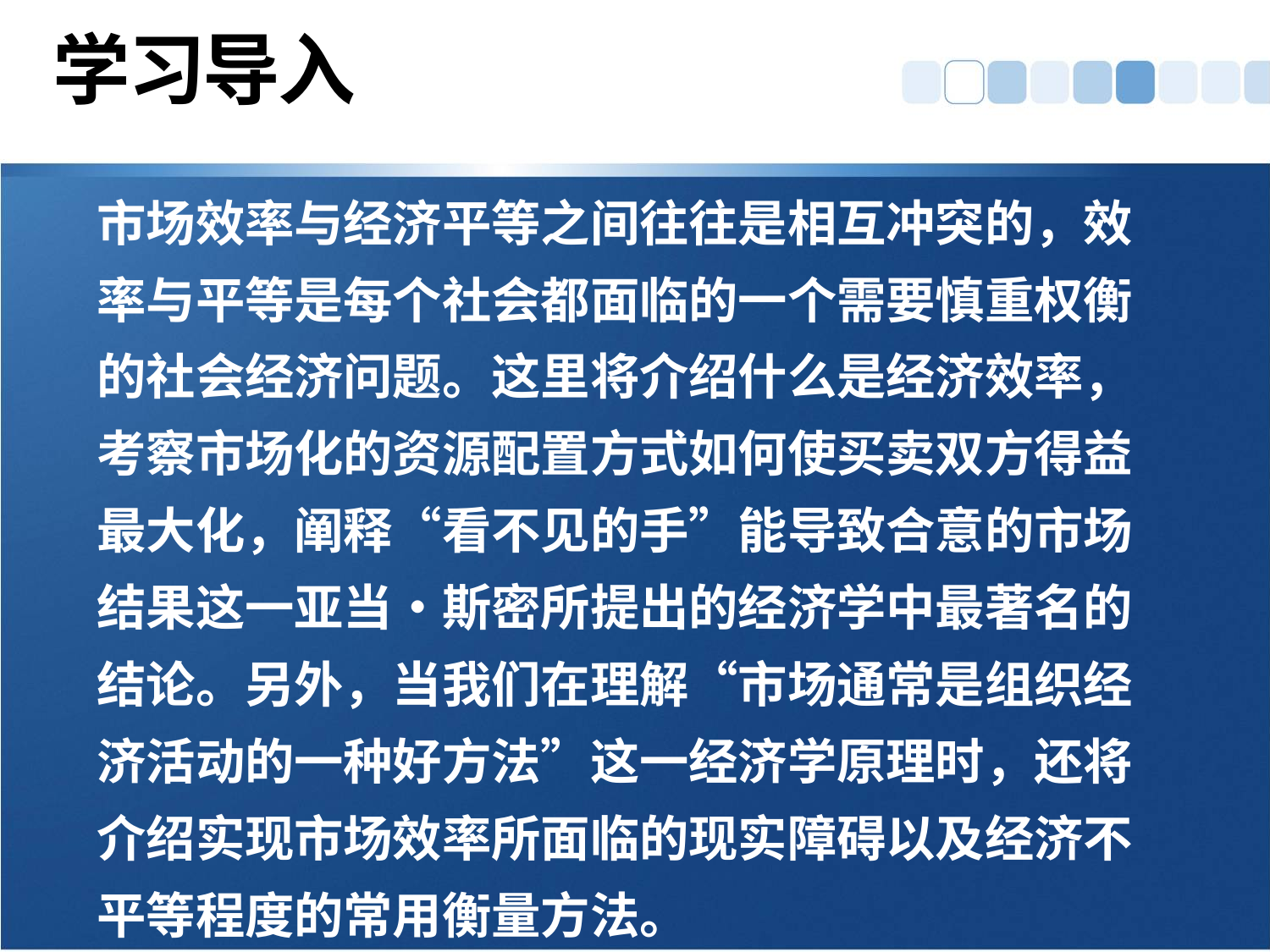

# 学习导入
市场效率与经济平等之间往往是相互冲突的，效率与平等是每个社会都面临的一个需要慎重权衡的社会经济问题。这里将介绍什么是经济效率，考察市场化的资源配置方式如何使买卖双方得益最大化，阐释“看不见的手”能导致合意的市场结果这一亚当•斯密所提出的经济学中最著名的结论。另外，当我们在理解“市场通常是组织经济活动的一种好方法”这一经济学原理时，还将介绍实现市场效率所面临的现实障碍以及经济不平等程度的常用衡量方法。